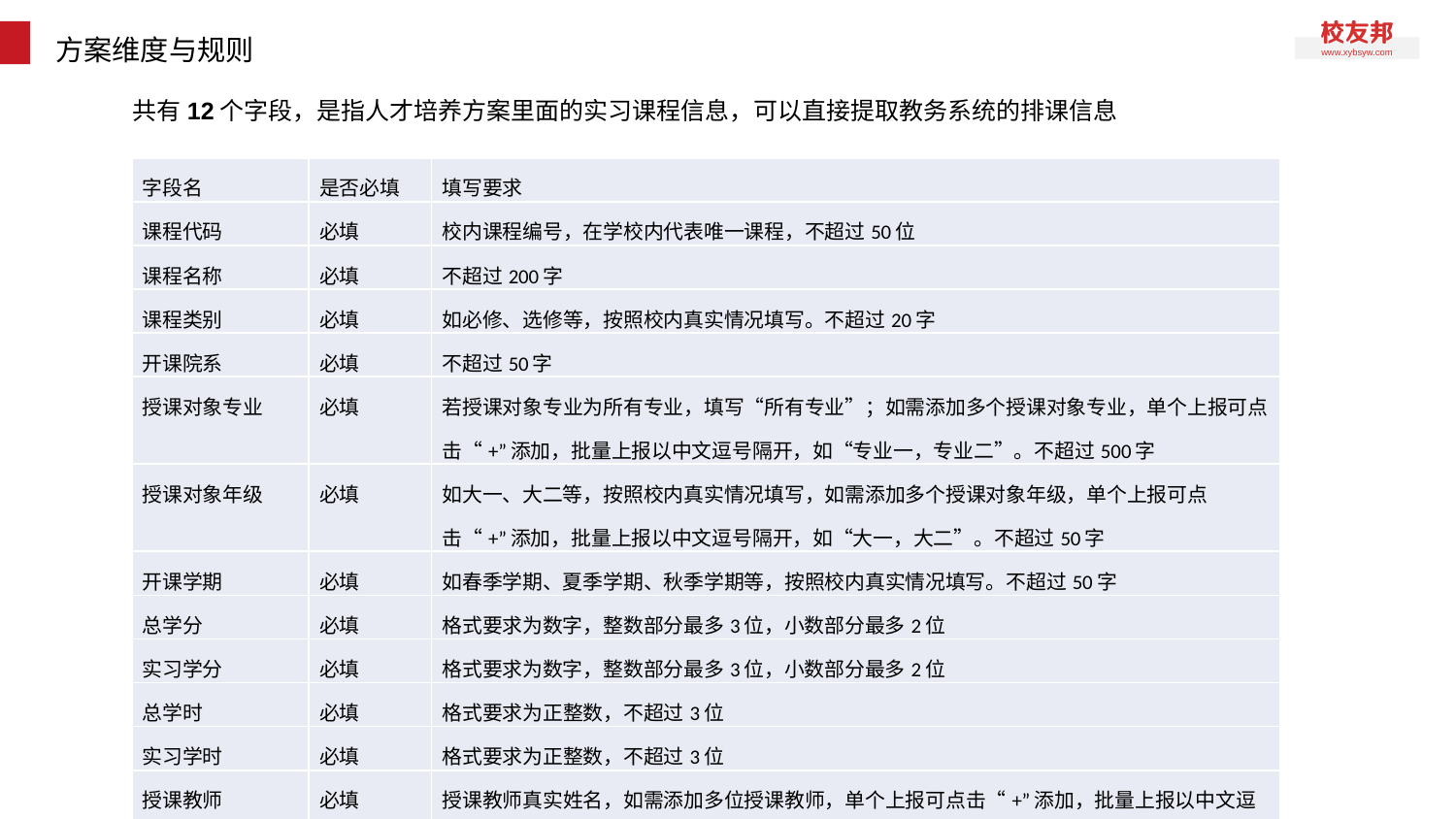

# 方案维度与规则
共有12个字段，是指人才培养方案里面的实习课程信息，可以直接提取教务系统的排课信息
| 字段名 | 是否必填 | 填写要求 |
| --- | --- | --- |
| 课程代码 | 必填 | 校内课程编号，在学校内代表唯一课程，不超过50位 |
| 课程名称 | 必填 | 不超过200字 |
| 课程类别 | 必填 | 如必修、选修等，按照校内真实情况填写。不超过20字 |
| 开课院系 | 必填 | 不超过50字 |
| 授课对象专业 | 必填 | 若授课对象专业为所有专业，填写“所有专业”；如需添加多个授课对象专业，单个上报可点击“+”添加，批量上报以中文逗号隔开，如“专业一，专业二”。不超过500字 |
| 授课对象年级 | 必填 | 如大一、大二等，按照校内真实情况填写，如需添加多个授课对象年级，单个上报可点击“+”添加，批量上报以中文逗号隔开，如“大一，大二”。不超过50字 |
| 开课学期 | 必填 | 如春季学期、夏季学期、秋季学期等，按照校内真实情况填写。不超过50字 |
| 总学分 | 必填 | 格式要求为数字，整数部分最多3位，小数部分最多2位 |
| 实习学分 | 必填 | 格式要求为数字，整数部分最多3位，小数部分最多2位 |
| 总学时 | 必填 | 格式要求为正整数，不超过3位 |
| 实习学时 | 必填 | 格式要求为正整数，不超过3位 |
| 授课教师 | 必填 | 授课教师真实姓名，如需添加多位授课教师，单个上报可点击“+”添加，批量上报以中文逗号隔开，如“姓名1，姓名2”。不超过200字 |